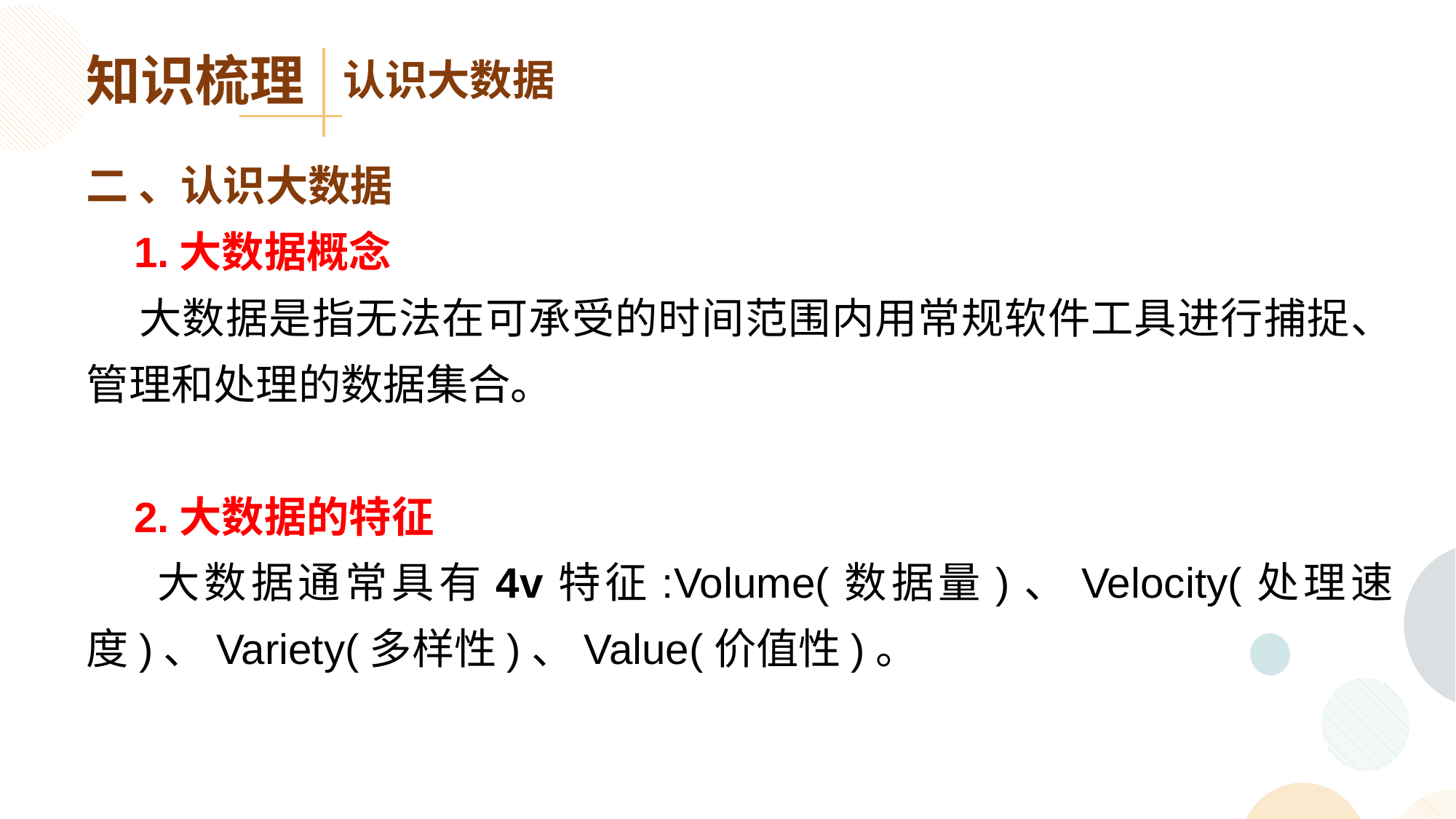

知识梳理
认识大数据
二 、认识大数据
    1.大数据概念
    大数据是指无法在可承受的时间范围内用常规软件工具进行捕捉、管理和处理的数据集合。

    2.大数据的特征
    大数据通常具有4v特征:Volume(数据量)、Velocity(处理速度)、Variety(多样性)、Value(价值性)。